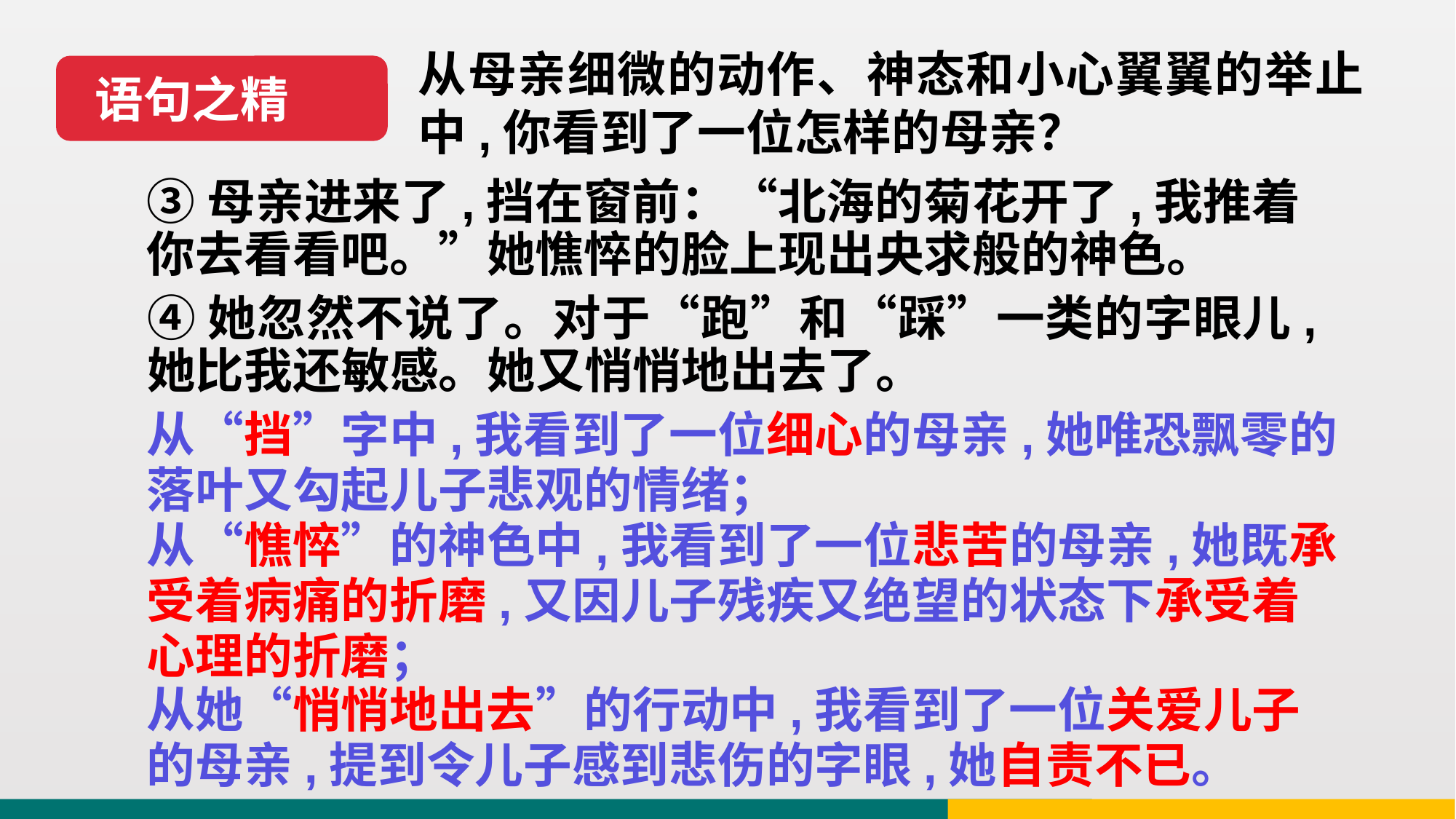

从母亲细微的动作、神态和小心翼翼的举止中,你看到了一位怎样的母亲？

语句之精
③母亲进来了,挡在窗前：“北海的菊花开了,我推着你去看看吧。”她憔悴的脸上现出央求般的神色。
④她忽然不说了。对于“跑”和“踩”一类的字眼儿,她比我还敏感。她又悄悄地出去了。
从“挡”字中,我看到了一位细心的母亲,她唯恐飘零的落叶又勾起儿子悲观的情绪；
从“憔悴”的神色中,我看到了一位悲苦的母亲,她既承受着病痛的折磨,又因儿子残疾又绝望的状态下承受着心理的折磨；
从她“悄悄地出去”的行动中,我看到了一位关爱儿子的母亲,提到令儿子感到悲伤的字眼,她自责不已。